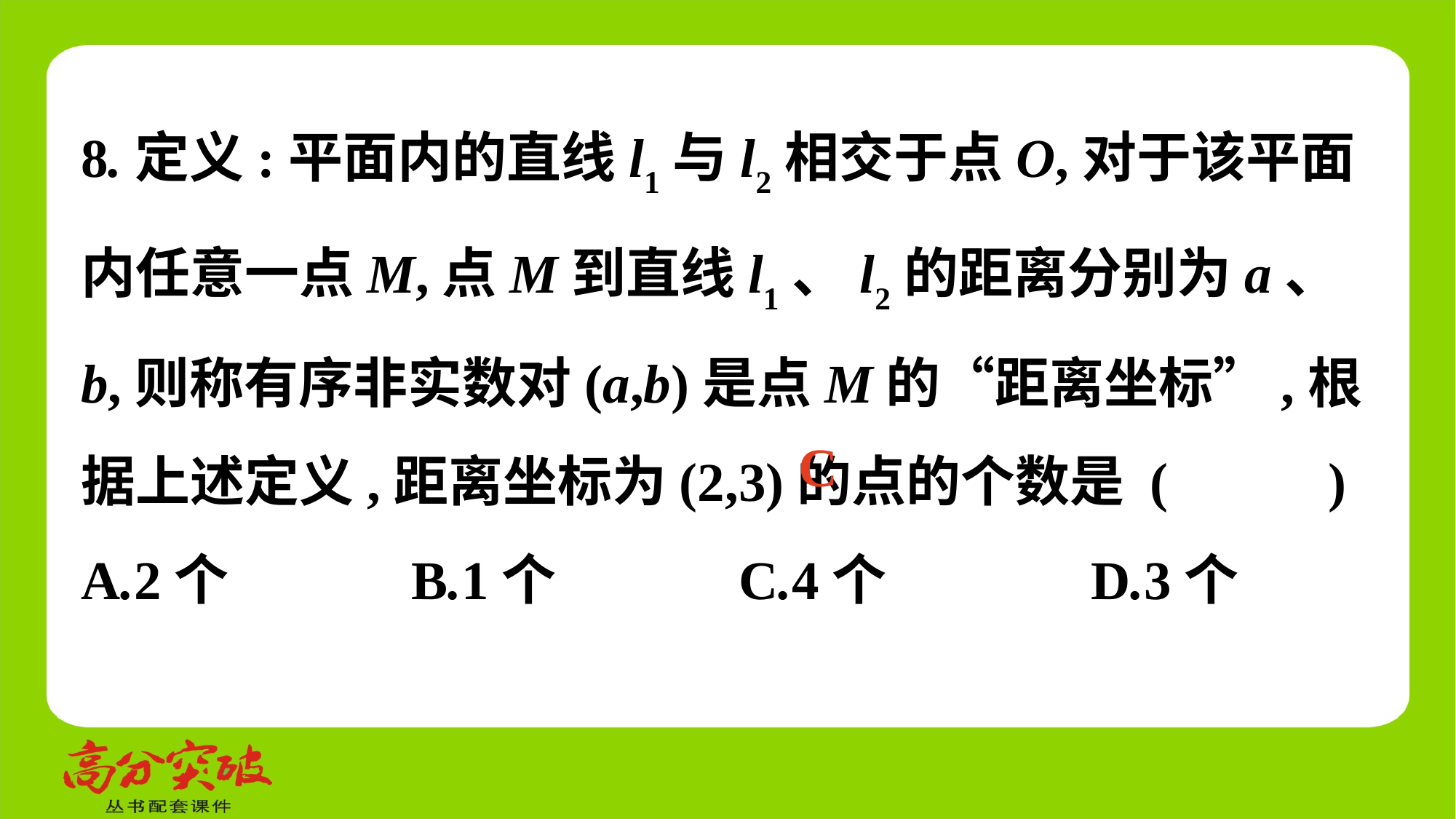

8.定义:平面内的直线l1与l2相交于点O,对于该平面内任意一点M,点M到直线l1、l2的距离分别为a、b,则称有序非实数对(a,b)是点M的“距离坐标”,根据上述定义,距离坐标为(2,3)的点的个数是 (　  　)
A.2个	        B.1个	        C.4个	          D.3个
C